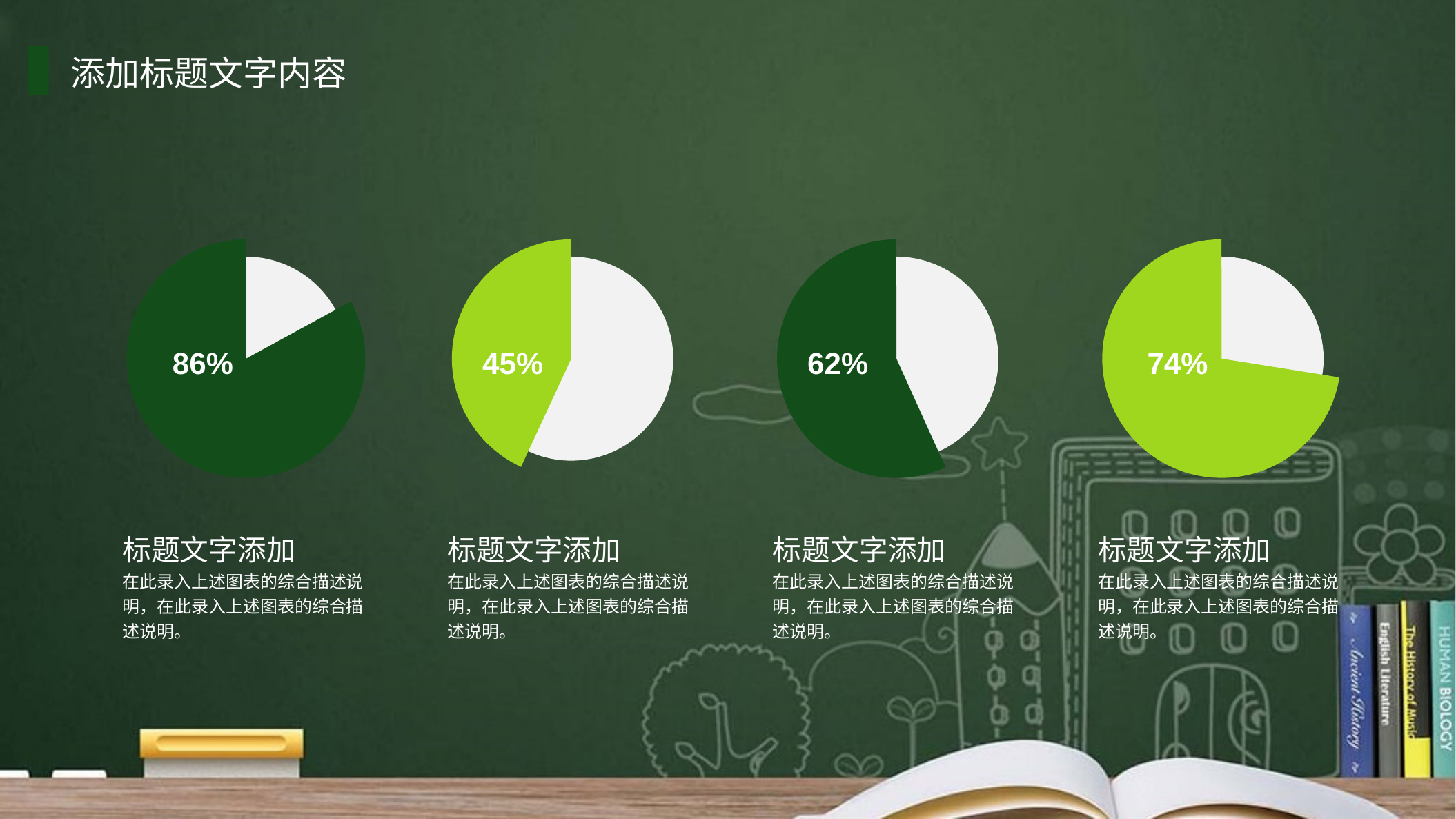

添加标题文字内容

86%
45%
62%
74%
标题文字添加
在此录入上述图表的综合描述说明，在此录入上述图表的综合描述说明。
标题文字添加
在此录入上述图表的综合描述说明，在此录入上述图表的综合描述说明。
标题文字添加
在此录入上述图表的综合描述说明，在此录入上述图表的综合描述说明。
标题文字添加
在此录入上述图表的综合描述说明，在此录入上述图表的综合描述说明。